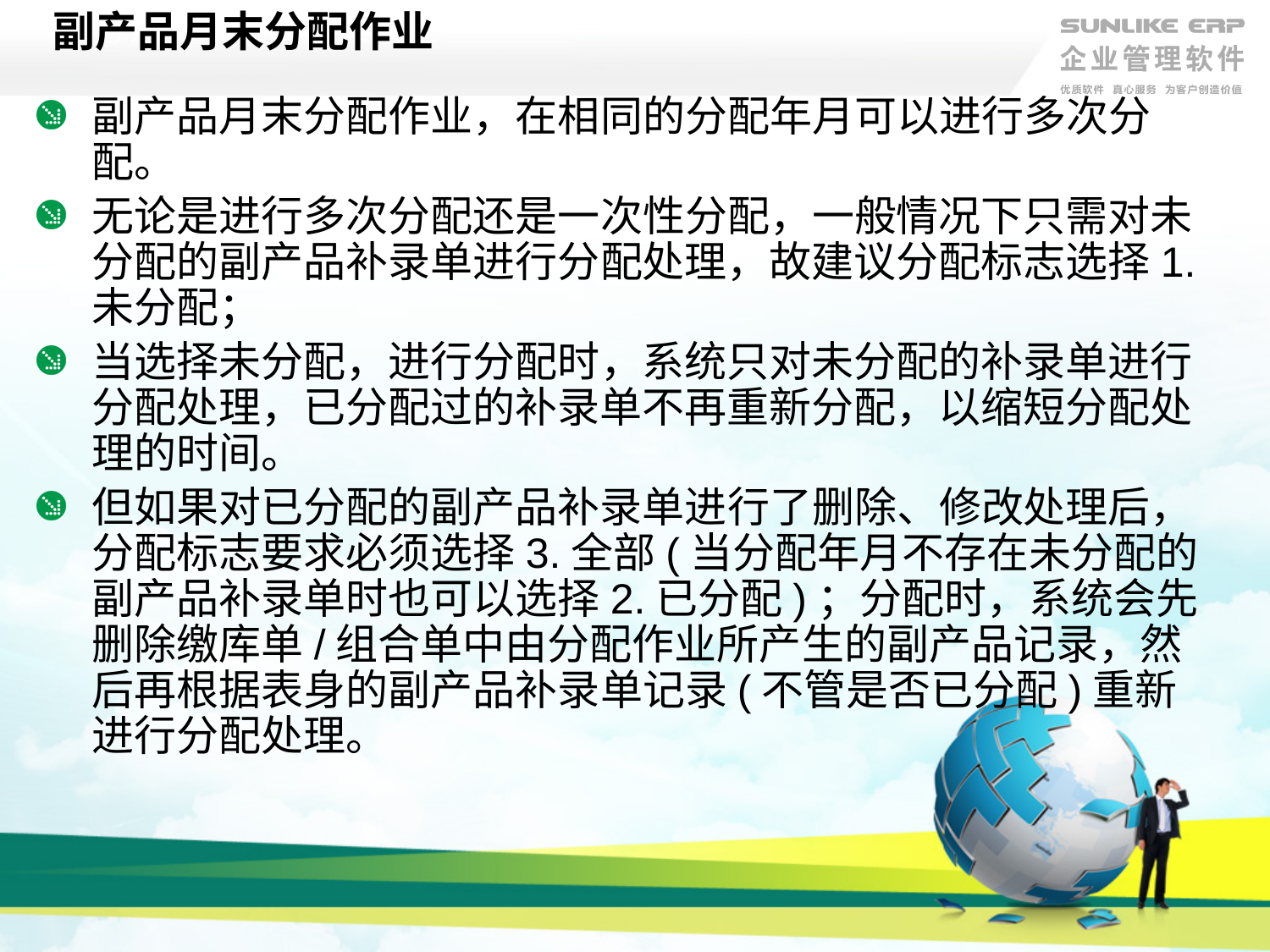

# 副产品月末分配作业
副产品月末分配作业，在相同的分配年月可以进行多次分配。
无论是进行多次分配还是一次性分配，一般情况下只需对未分配的副产品补录单进行分配处理，故建议分配标志选择1.未分配；
当选择未分配，进行分配时，系统只对未分配的补录单进行分配处理，已分配过的补录单不再重新分配，以缩短分配处理的时间。
但如果对已分配的副产品补录单进行了删除、修改处理后，分配标志要求必须选择3.全部(当分配年月不存在未分配的副产品补录单时也可以选择2.已分配)；分配时，系统会先删除缴库单/组合单中由分配作业所产生的副产品记录，然后再根据表身的副产品补录单记录(不管是否已分配)重新进行分配处理。